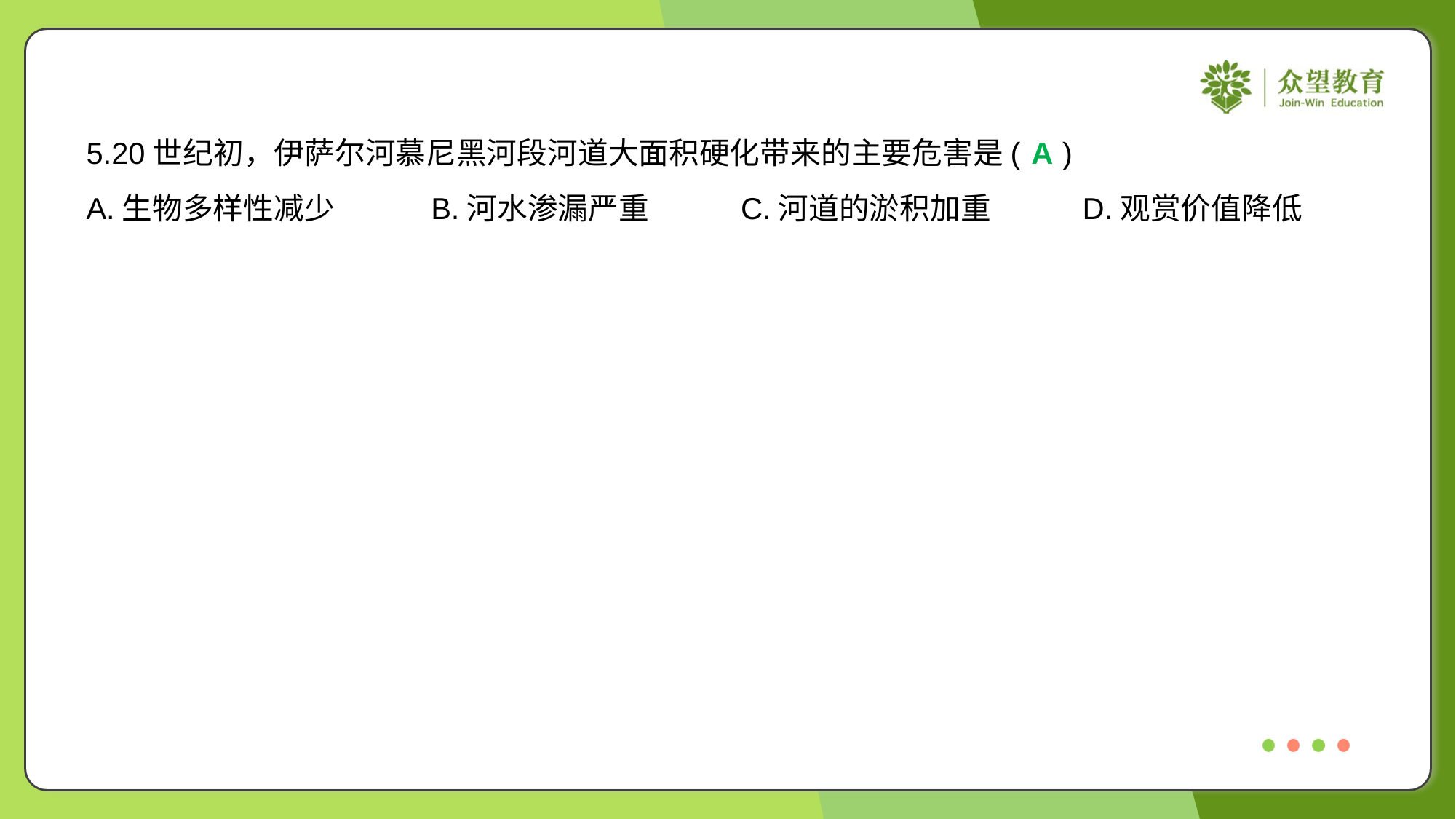

5.20世纪初，伊萨尔河慕尼黑河段河道大面积硬化带来的主要危害是(     )
A
A.生物多样性减少	B.河水渗漏严重	C.河道的淤积加重	D.观赏价值降低